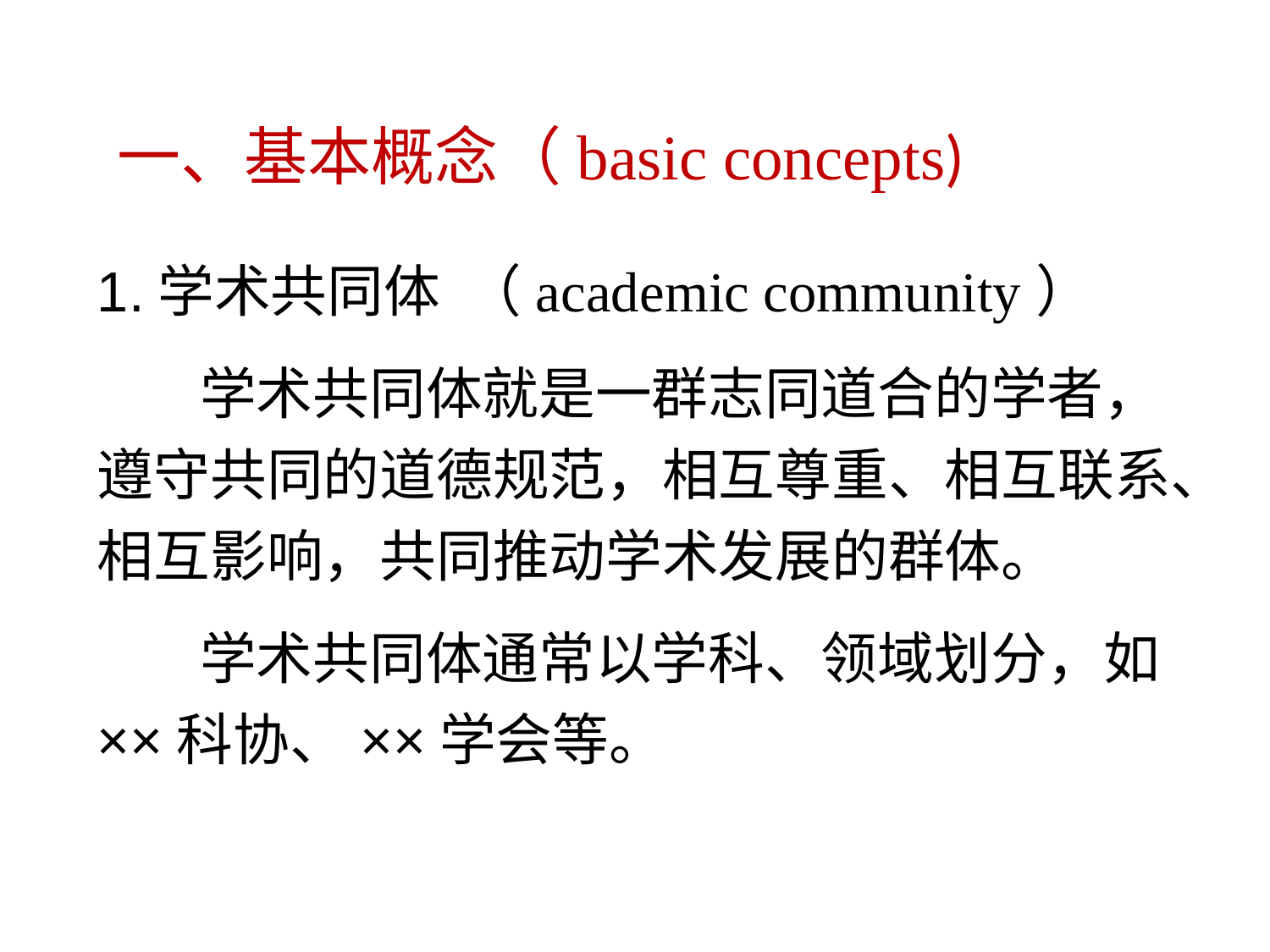

一、基本概念（basic concepts)
1.学术共同体  （academic community）
       学术共同体就是一群志同道合的学者，遵守共同的道德规范，相互尊重、相互联系、相互影响，共同推动学术发展的群体。
       学术共同体通常以学科、领域划分，如××科协、××学会等。